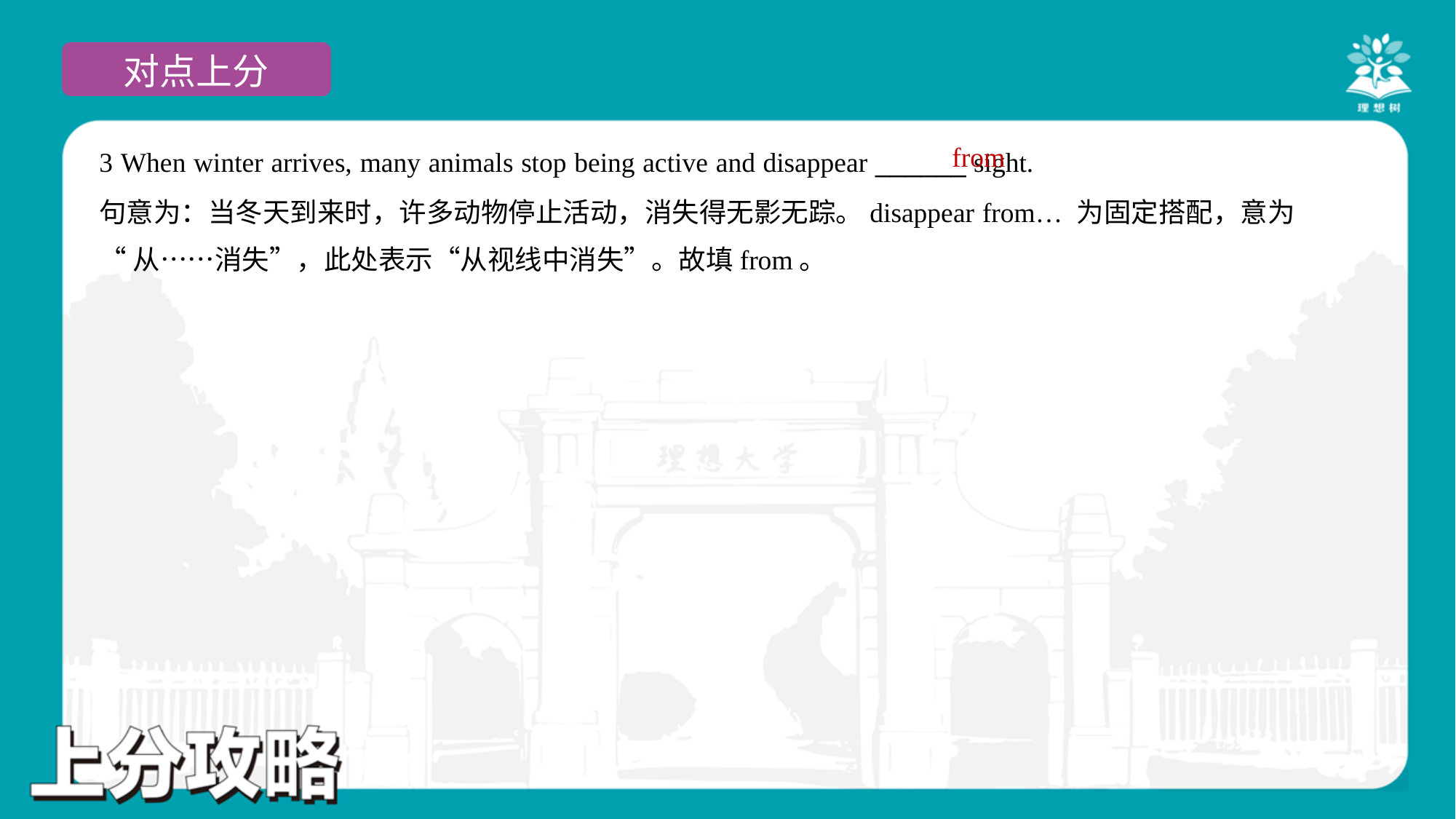

from
3 When winter arrives, many animals stop being active and disappear ______ sight.
句意为：当冬天到来时，许多动物停止活动，消失得无影无踪。disappear from… 为固定搭配，意为
“从……消失”，此处表示“从视线中消失”。故填from。